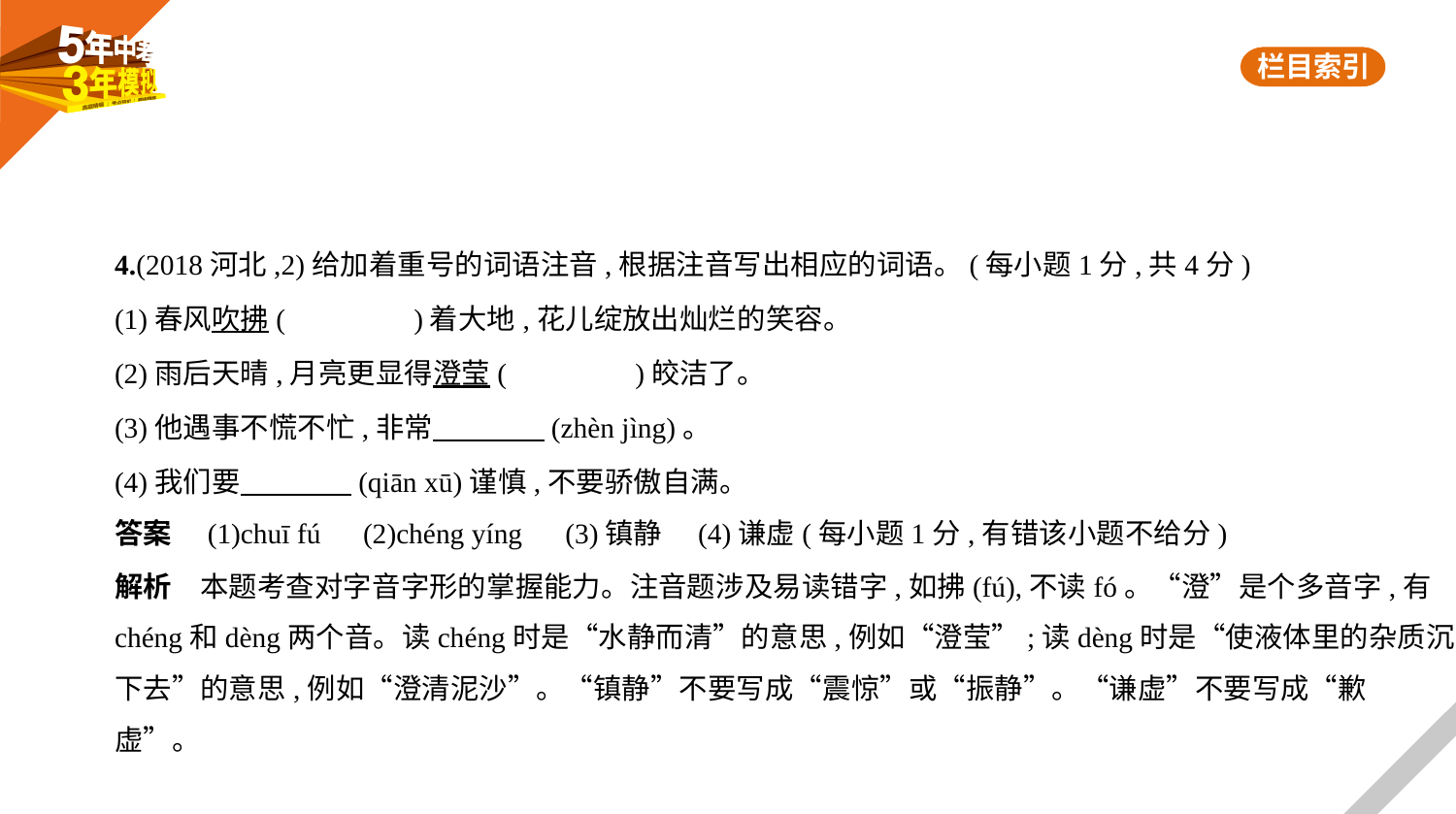

4.(2018河北,2)给加着重号的词语注音,根据注音写出相应的词语。(每小题1分,共4分)
(1)春风吹拂(　　　　)着大地,花儿绽放出灿烂的笑容。
(2)雨后天晴,月亮更显得澄莹(　　　　)皎洁了。
(3)他遇事不慌不忙,非常　　　    (zhèn jìng)。
(4)我们要　　　    (qiān xū)谨慎,不要骄傲自满。
答案　(1)chuī fú　(2)chéng yíng　(3)镇静　(4)谦虚(每小题1分,有错该小题不给分)
解析　本题考查对字音字形的掌握能力。注音题涉及易读错字,如拂(fú),不读fó。“澄”是个多音字,有
chéng和dèng两个音。读chéng时是“水静而清”的意思,例如“澄莹”;读dèng时是“使液体里的杂质沉
下去”的意思,例如“澄清泥沙”。“镇静”不要写成“震惊”或“振静”。“谦虚”不要写成“歉
虚”。